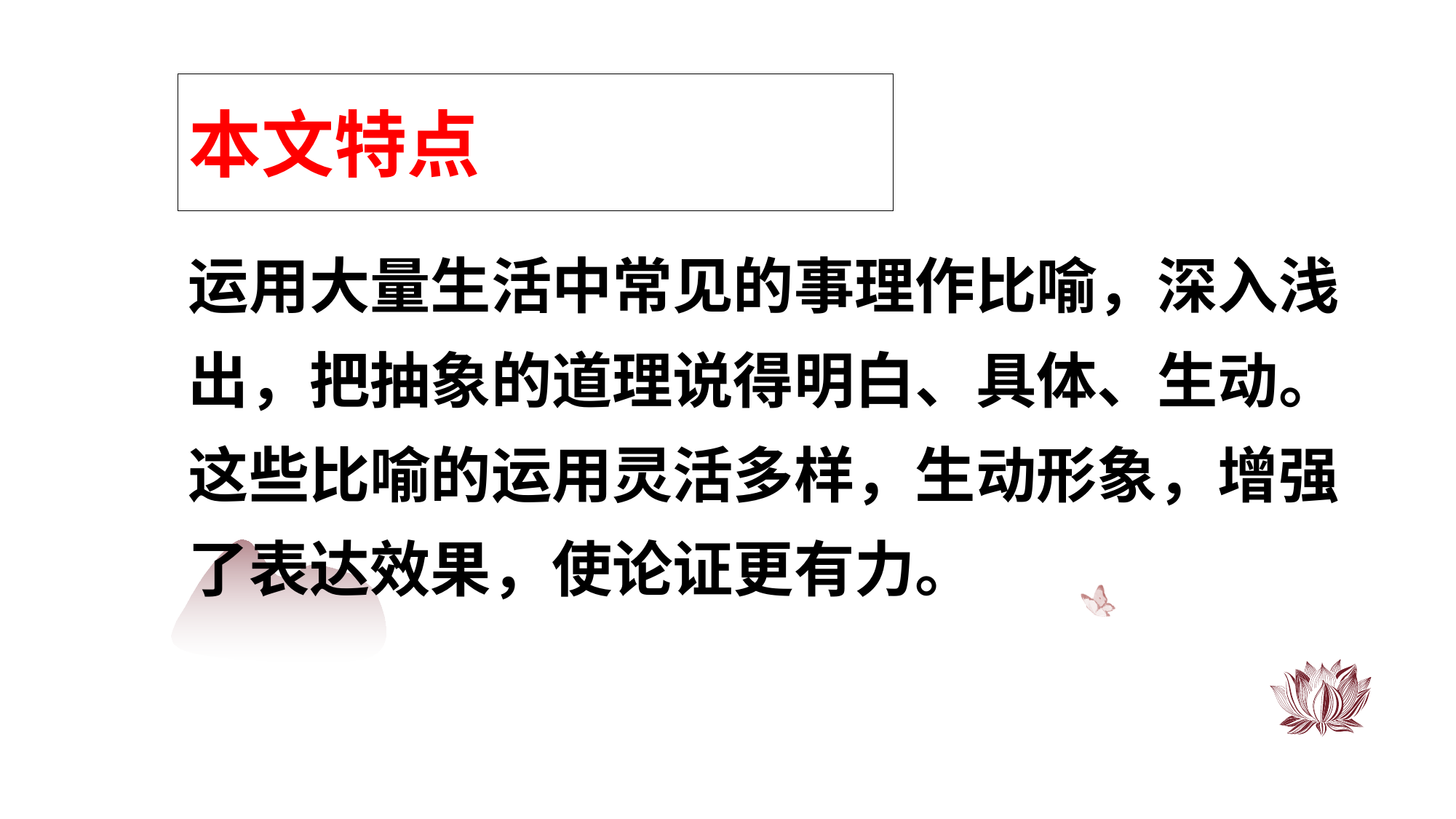

本文特点
运用大量生活中常见的事理作比喻，深入浅出，把抽象的道理说得明白、具体、生动。这些比喻的运用灵活多样，生动形象，增强了表达效果，使论证更有力。